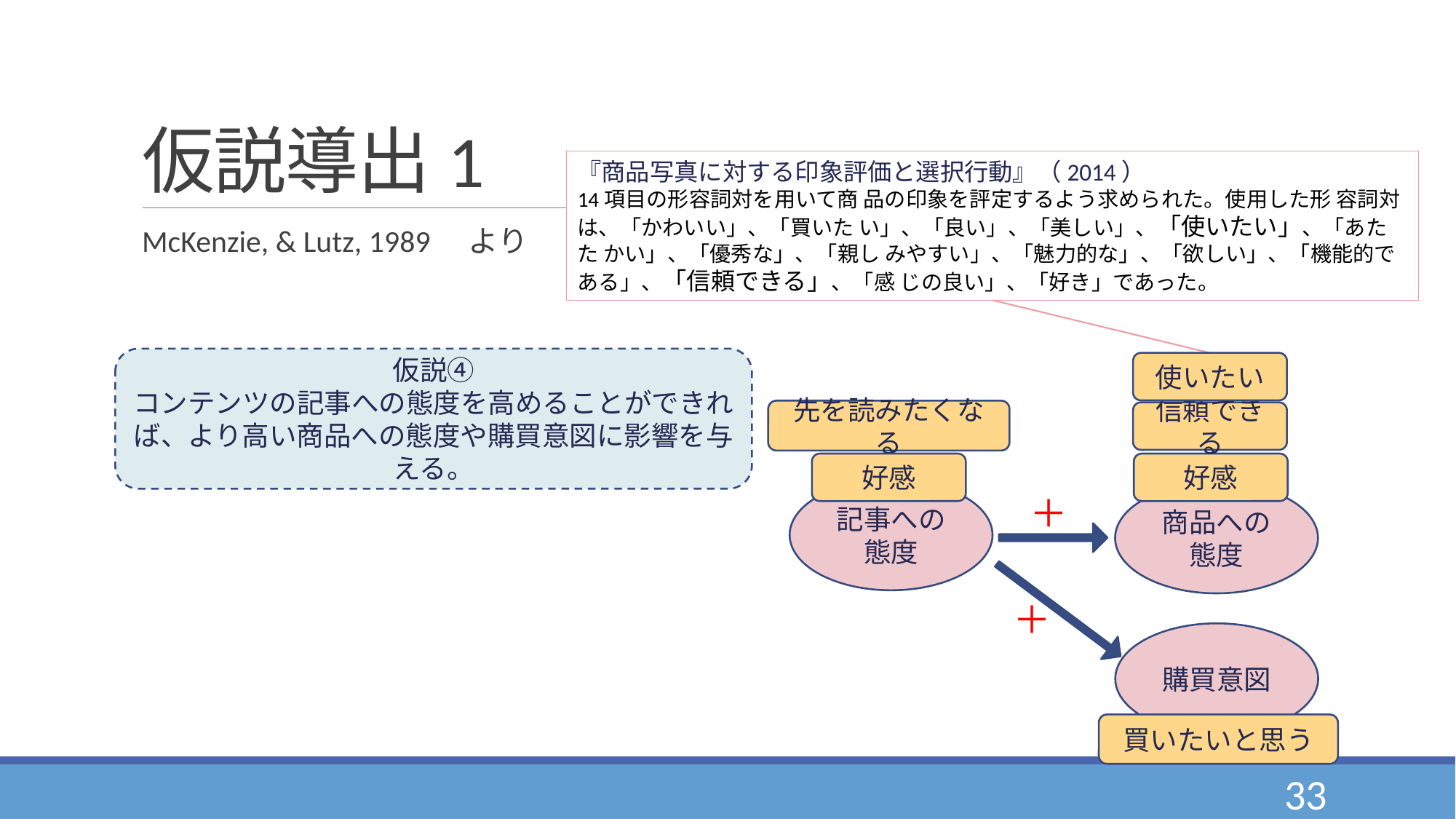

# 仮説導出1
『商品写真に対する印象評価と選択行動』（2014）
14項目の形容詞対を用いて商 品の印象を評定するよう求められた。使用した形 容詞対は、「かわいい」、「買いた い」、「良い」、「美しい」、「使いたい」、「あたた かい」、「優秀な」、「親し みやすい」、「魅力的な」、「欲しい」、「機能的である」、「信頼できる」、「感 じの良い」、「好き」であった。
McKenzie, & Lutz, 1989　より
仮説④
コンテンツの記事への態度を高めることができれば、より高い商品への態度や購買意図に影響を与える。
使いたい
先を読みたくなる
好感
信頼できる
好感
記事への態度
商品への態度
＋

＋

購買意図
買いたいと思う
33